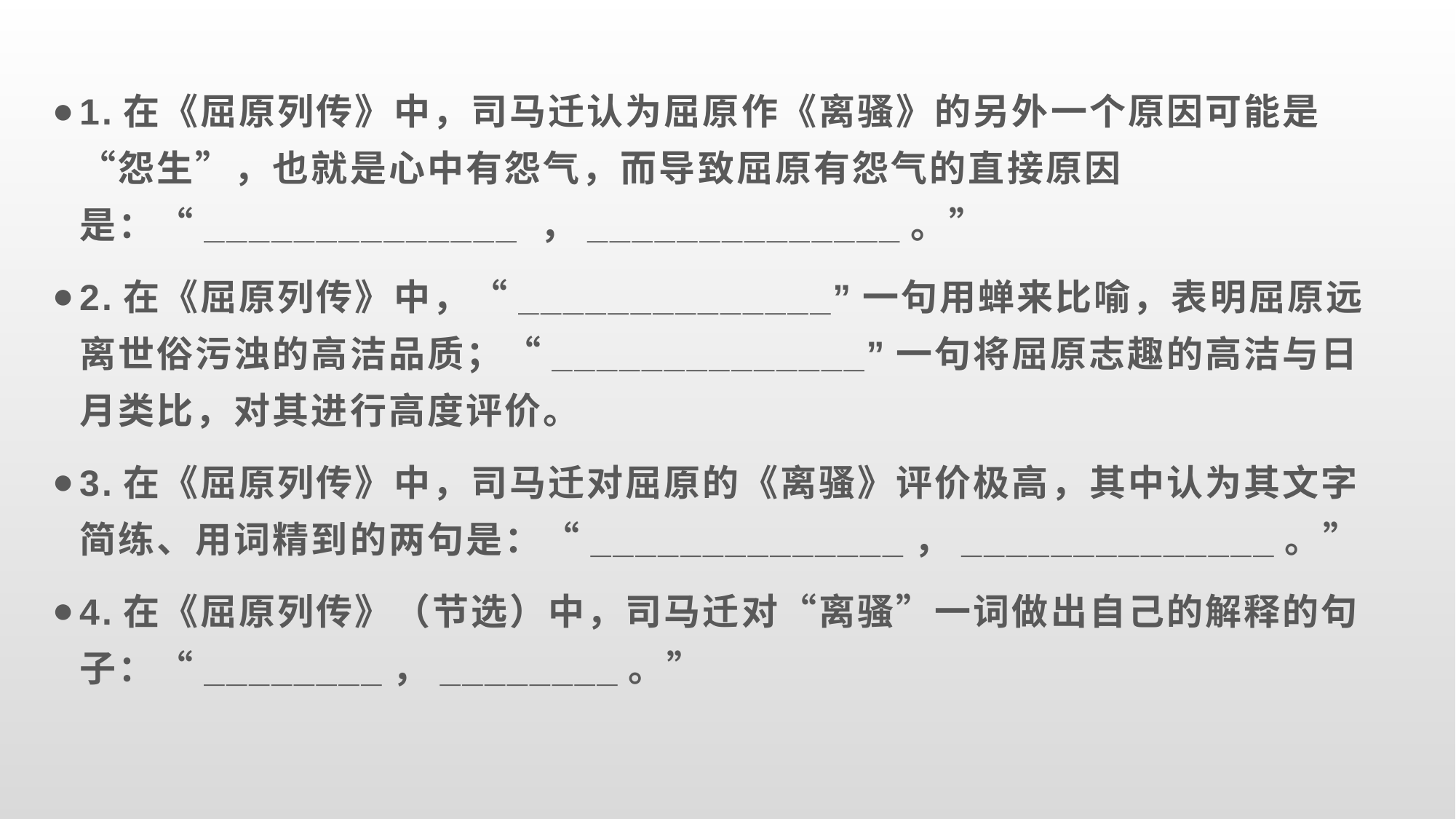

1.在《屈原列传》中，司马迁认为屈原作《离骚》的另外一个原因可能是“怨生”，也就是心中有怨气，而导致屈原有怨气的直接原因是：“______________ ，______________。”
2.在《屈原列传》中，“______________”一句用蝉来比喻，表明屈原远离世俗污浊的高洁品质；“______________”一句将屈原志趣的高洁与日月类比，对其进行高度评价。
3.在《屈原列传》中，司马迁对屈原的《离骚》评价极高，其中认为其文字简练、用词精到的两句是：“______________，______________。”
4.在《屈原列传》（节选）中，司马迁对“离骚”一词做出自己的解释的句子：“________，________。”